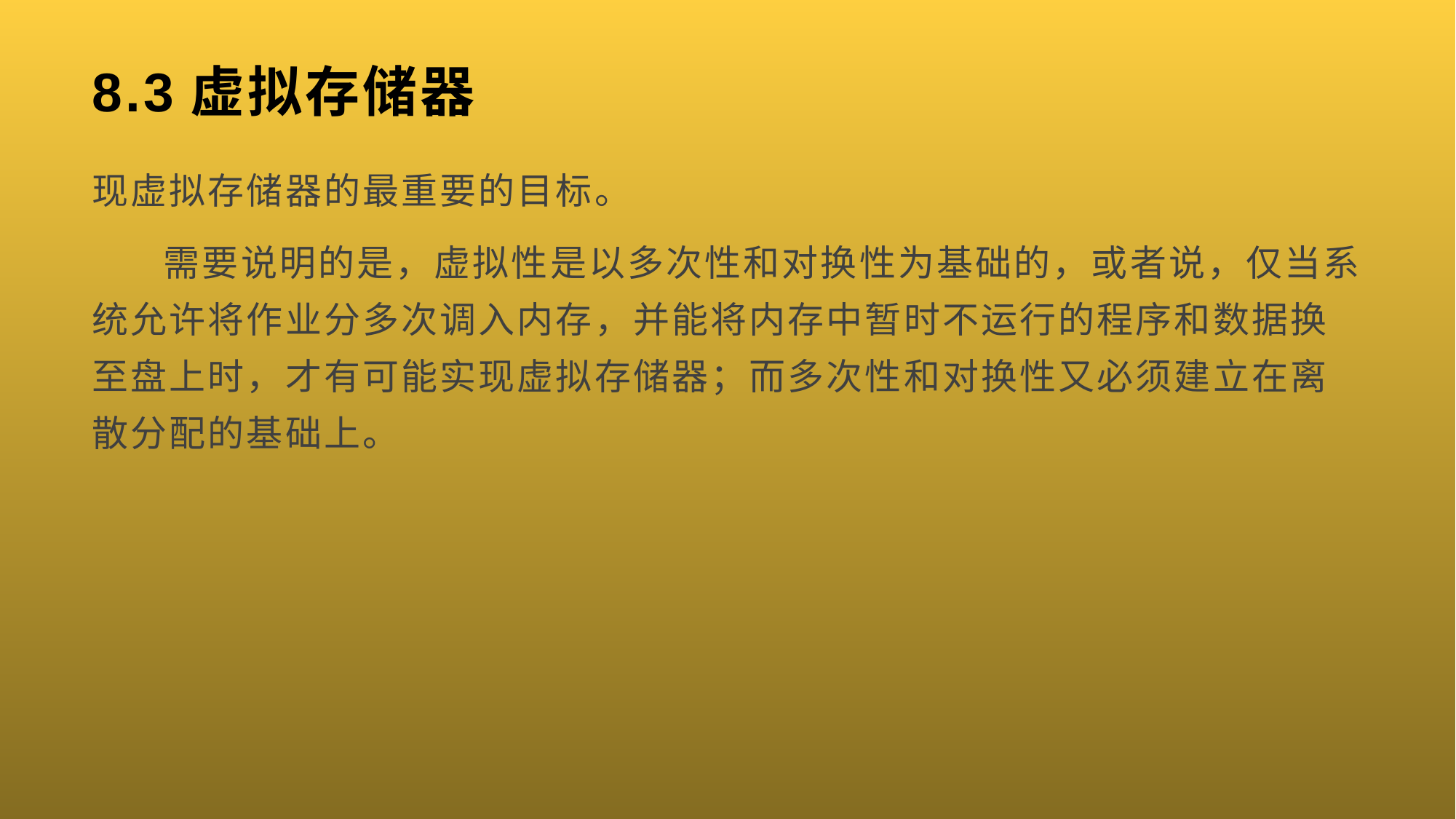

# 8.3虚拟存储器
现虚拟存储器的最重要的目标。
      需要说明的是，虚拟性是以多次性和对换性为基础的，或者说，仅当系统允许将作业分多次调入内存，并能将内存中暂时不运行的程序和数据换至盘上时，才有可能实现虚拟存储器；而多次性和对换性又必须建立在离散分配的基础上。